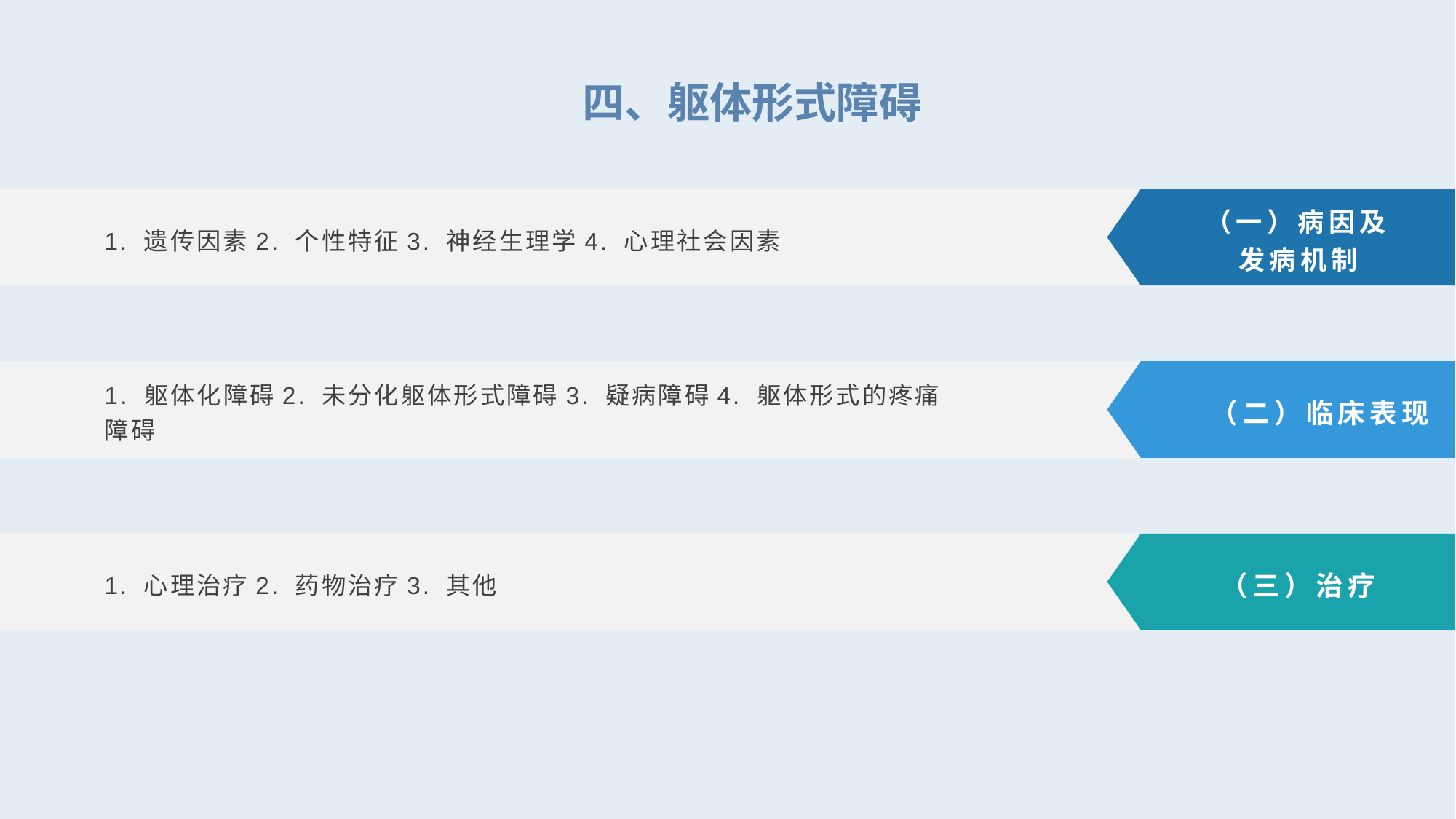

四、躯体形式障碍

1. 遗传因素2. 个性特征3. 神经生理学4. 心理社会因素
（一）病因及发病机制

1. 躯体化障碍2. 未分化躯体形式障碍3. 疑病障碍4. 躯体形式的疼痛障碍
（二）临床表现

1. 心理治疗2. 药物治疗3. 其他
（三）治疗